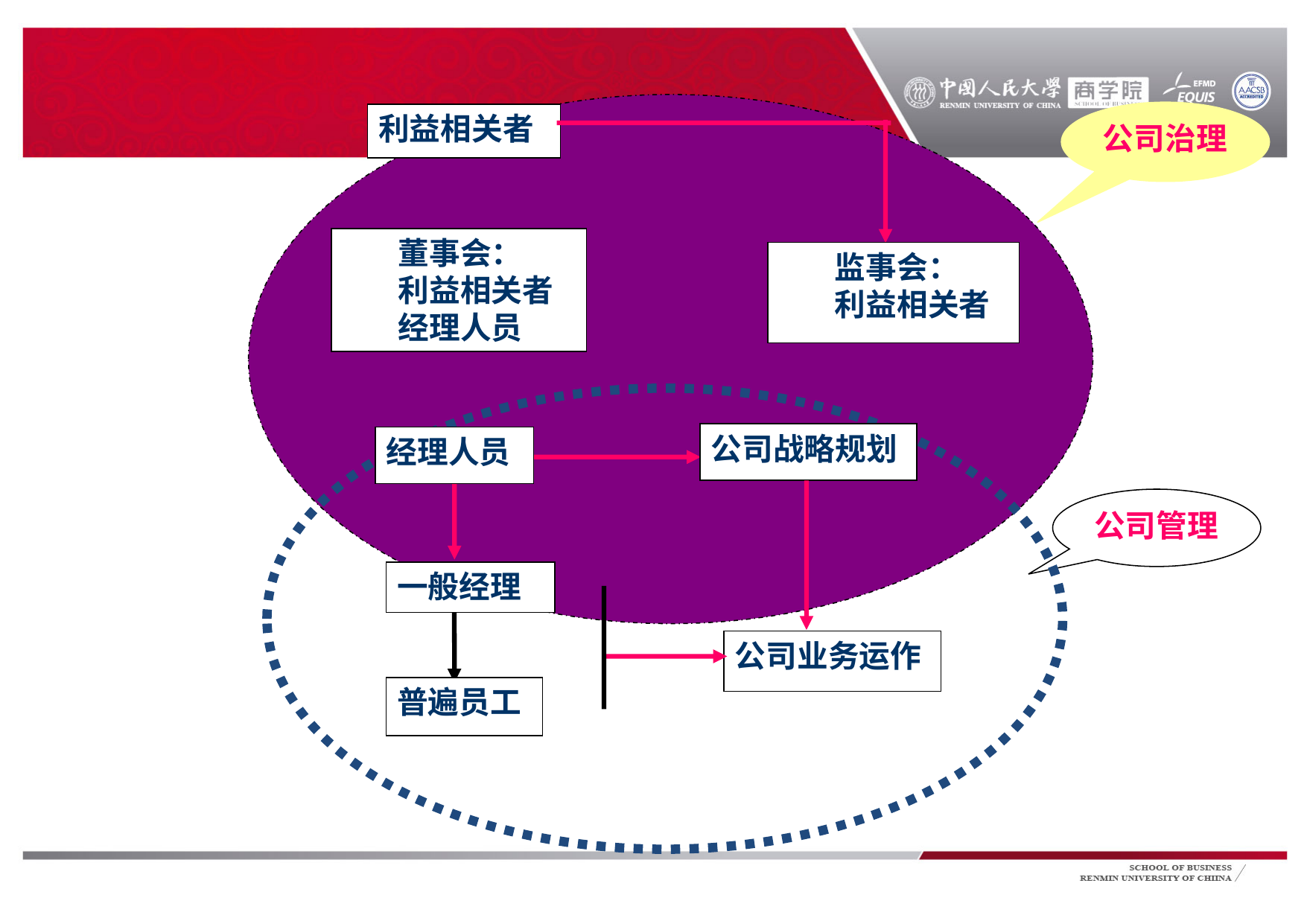

#

公司治理
利益相关者

董事会：
利益相关者
经理人员
监事会：
利益相关者

公司战略规划
经理人员

公司管理
一般经理

公司业务运作

普遍员工